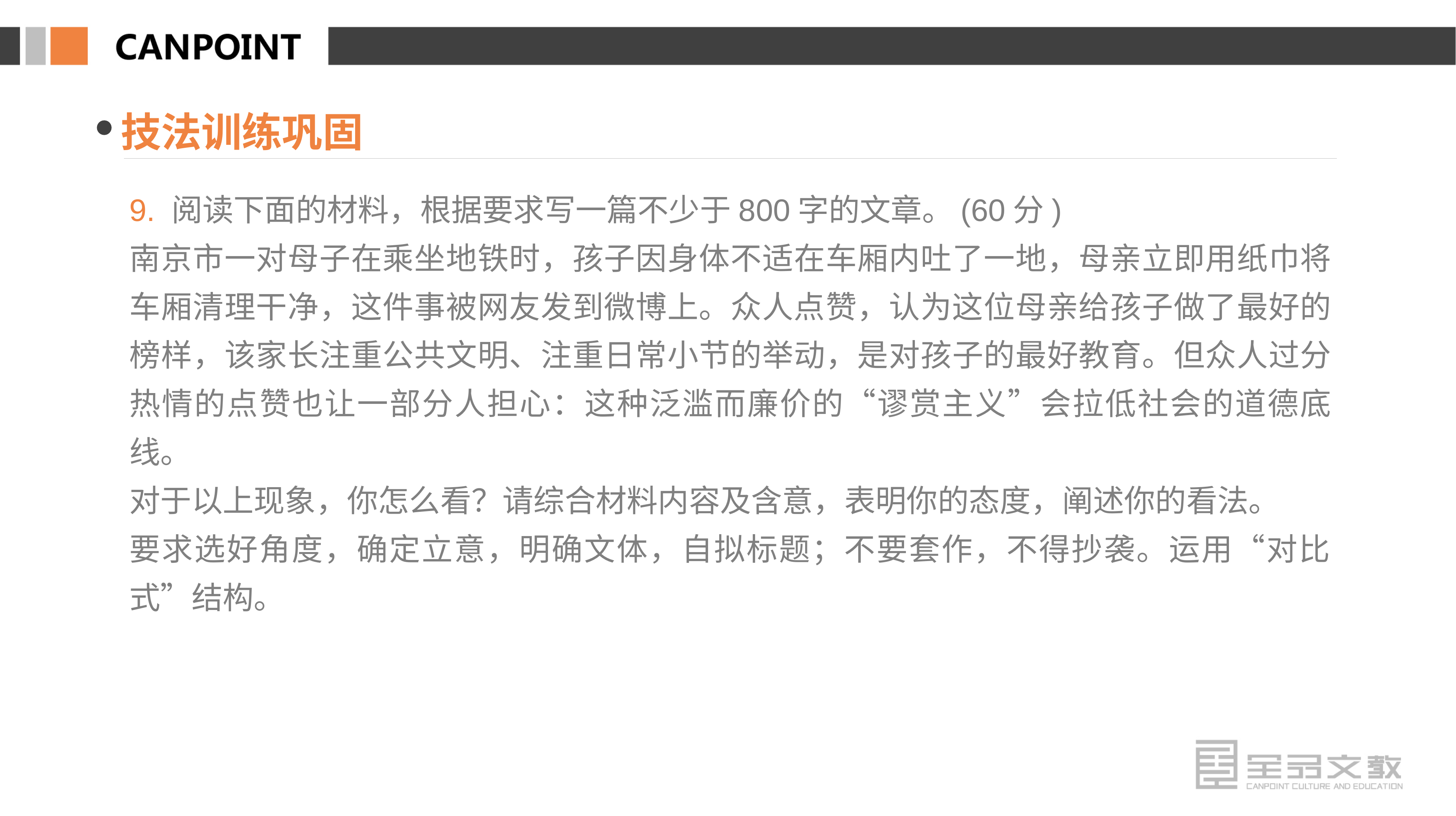

技法训练巩固

9. 阅读下面的材料，根据要求写一篇不少于800字的文章。(60分)
南京市一对母子在乘坐地铁时，孩子因身体不适在车厢内吐了一地，母亲立即用纸巾将车厢清理干净，这件事被网友发到微博上。众人点赞，认为这位母亲给孩子做了最好的榜样，该家长注重公共文明、注重日常小节的举动，是对孩子的最好教育。但众人过分热情的点赞也让一部分人担心：这种泛滥而廉价的“谬赏主义”会拉低社会的道德底线。
对于以上现象，你怎么看？请综合材料内容及含意，表明你的态度，阐述你的看法。
要求选好角度，确定立意，明确文体，自拟标题；不要套作，不得抄袭。运用“对比式”结构。